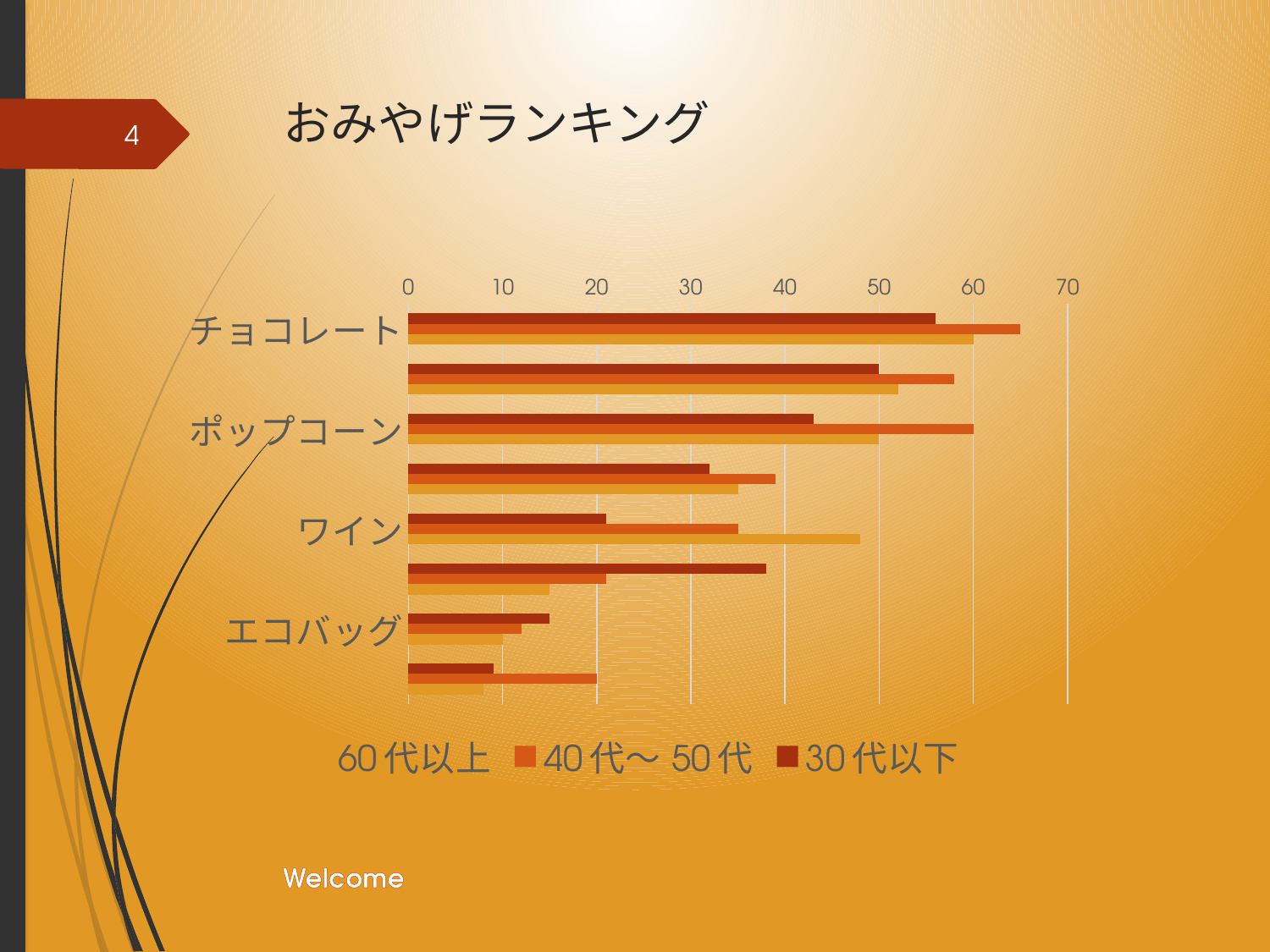

# おみやげランキング
4

### Chart

| Category | 30代以下 | 40代～50代 | 60代以上 |
|---|---|---|---|
| チョコレート | 56.0 | 65.0 | 60.0 |
| 伝統工芸品 | 50.0 | 58.0 | 52.0 |
| ポップコーン | 43.0 | 60.0 | 50.0 |
| マグカップ | 32.0 | 39.0 | 35.0 |
| ワイン | 21.0 | 35.0 | 48.0 |
| Tシャツ | 38.0 | 21.0 | 15.0 |
| エコバッグ | 15.0 | 12.0 | 10.0 |
| その他 | 9.0 | 20.0 | 8.0 |
Welcome